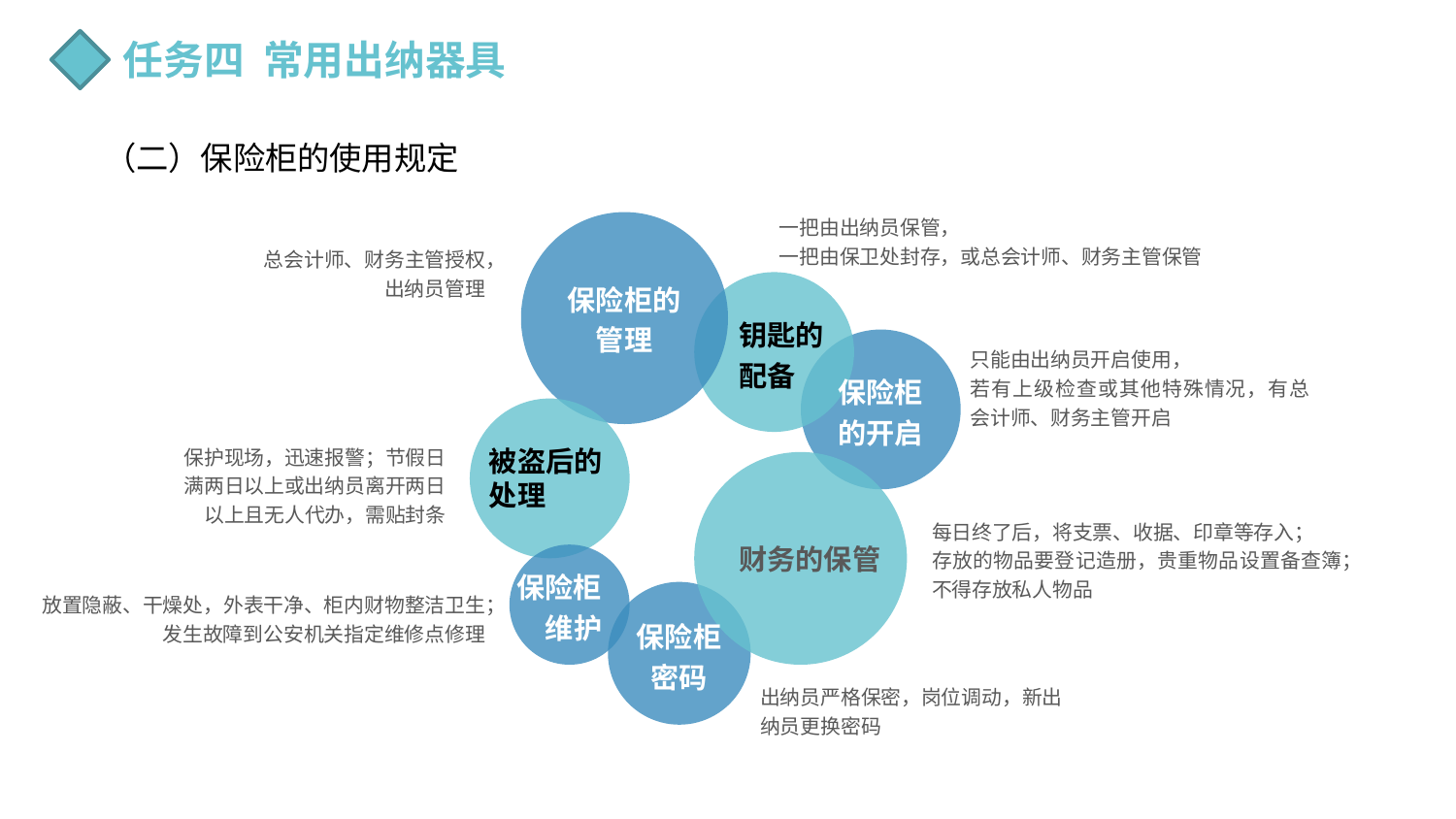

任务四  常用出纳器具

（二）保险柜的使用规定
一把由出纳员保管，
一把由保卫处封存，或总会计师、财务主管保管

总会计师、财务主管授权，出纳员管理
保险柜的管理

钥匙的配备

只能由出纳员开启使用，
若有上级检查或其他特殊情况，有总会计师、财务主管开启
保险柜的开启

保护现场，迅速报警；节假日满两日以上或出纳员离开两日以上且无人代办，需贴封条
被盗后的处理

每日终了后，将支票、收据、印章等存入；
存放的物品要登记造册，贵重物品设置备查簿；
不得存放私人物品
财务的保管

保险柜维护

放置隐蔽、干燥处，外表干净、柜内财物整洁卫生；发生故障到公安机关指定维修点修理
保险柜密码
出纳员严格保密，岗位调动，新出纳员更换密码